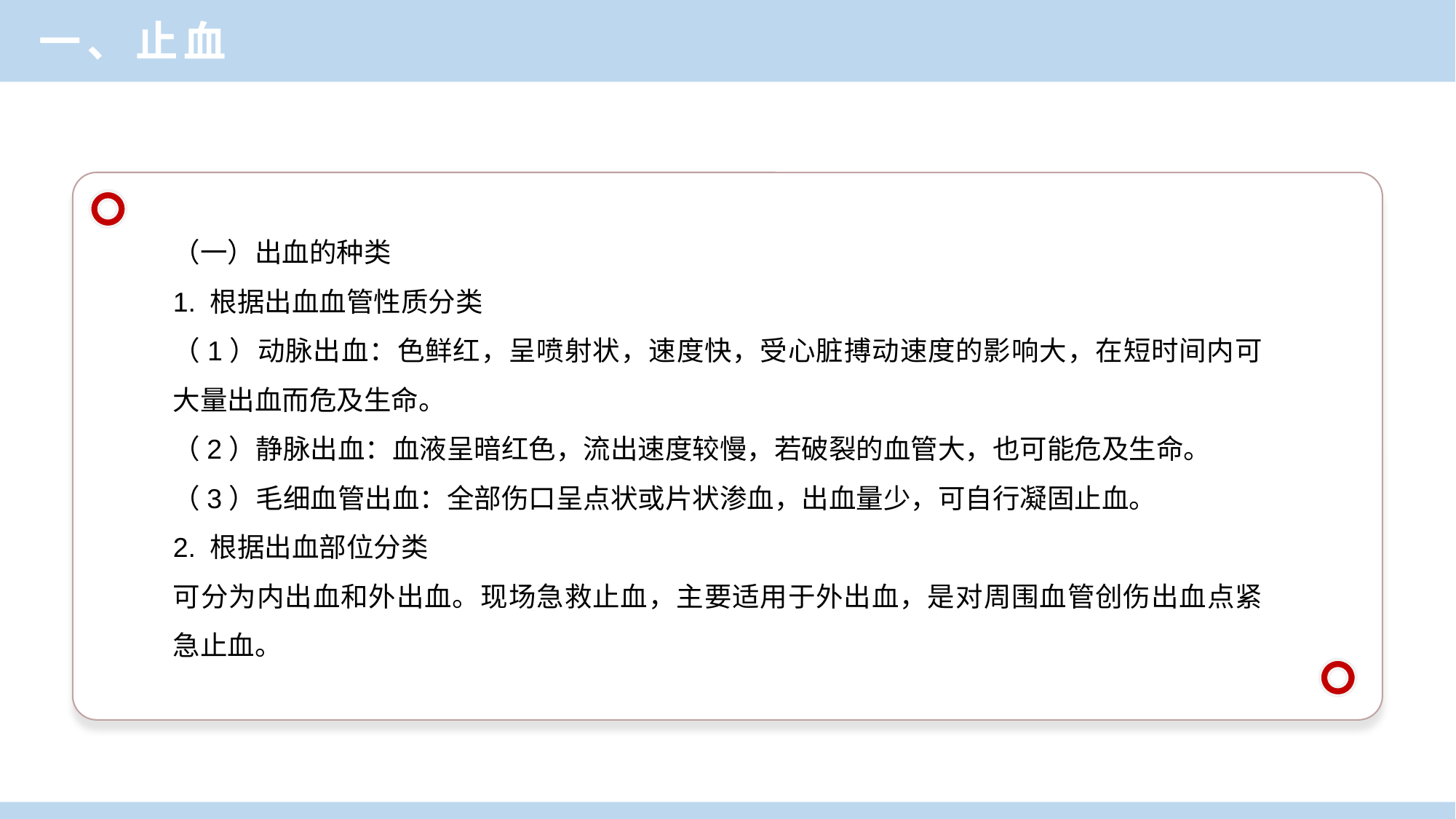

一、止血

（一）出血的种类
1. 根据出血血管性质分类
（1）动脉出血：色鲜红，呈喷射状，速度快，受心脏搏动速度的影响大，在短时间内可大量出血而危及生命。
（2）静脉出血：血液呈暗红色，流出速度较慢，若破裂的血管大，也可能危及生命。
（3）毛细血管出血：全部伤口呈点状或片状渗血，出血量少，可自行凝固止血。
2. 根据出血部位分类
可分为内出血和外出血。现场急救止血，主要适用于外出血，是对周围血管创伤出血点紧急止血。